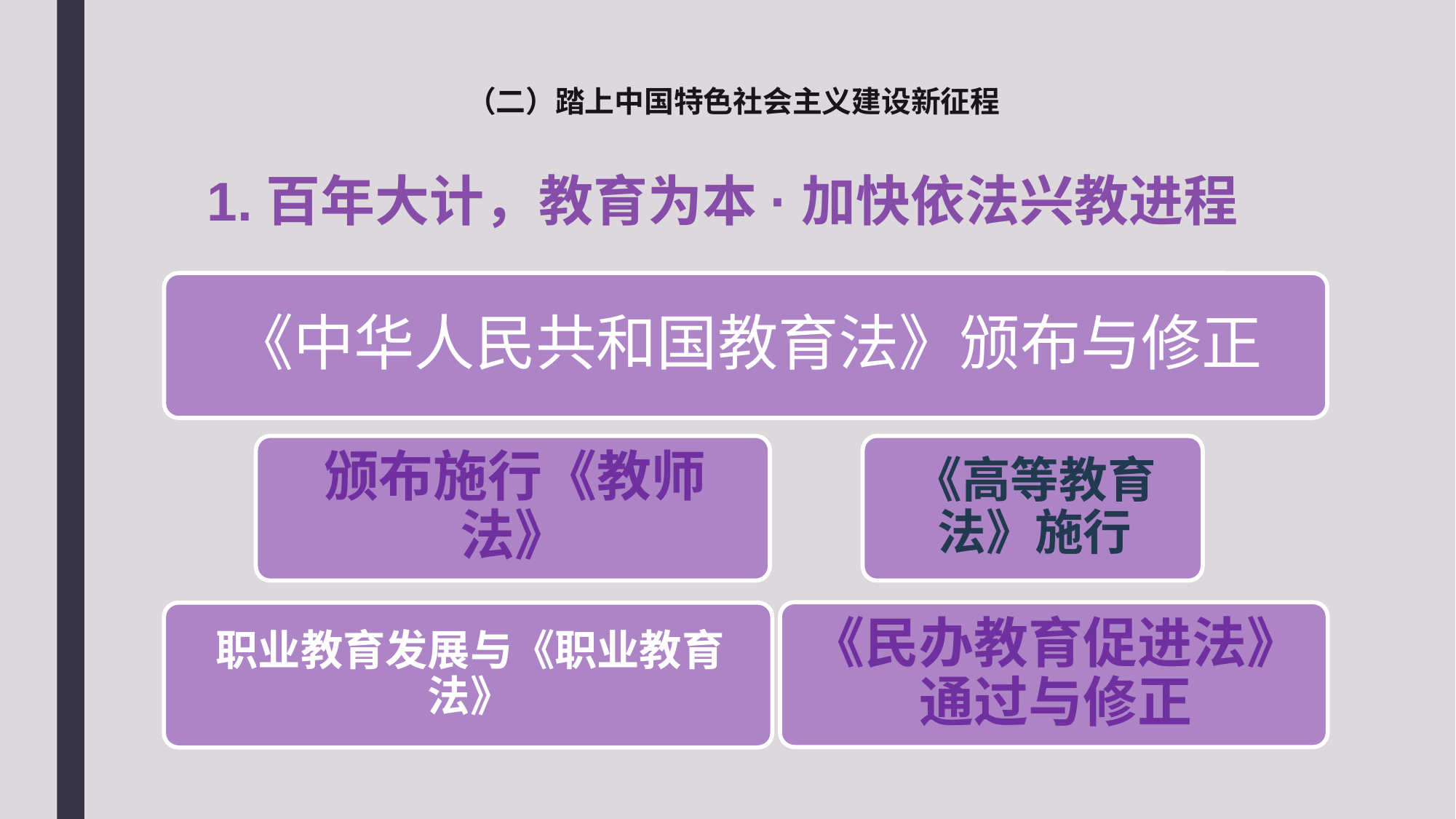

# （二）踏上中国特色社会主义建设新征程
1.百年大计，教育为本·加快依法兴教进程
《中华人民共和国教育法》颁布与修正
职业教育发展与《职业教育法》
《高等教育法》施行
颁布施行《教师法》
《民办教育促进法》通过与修正